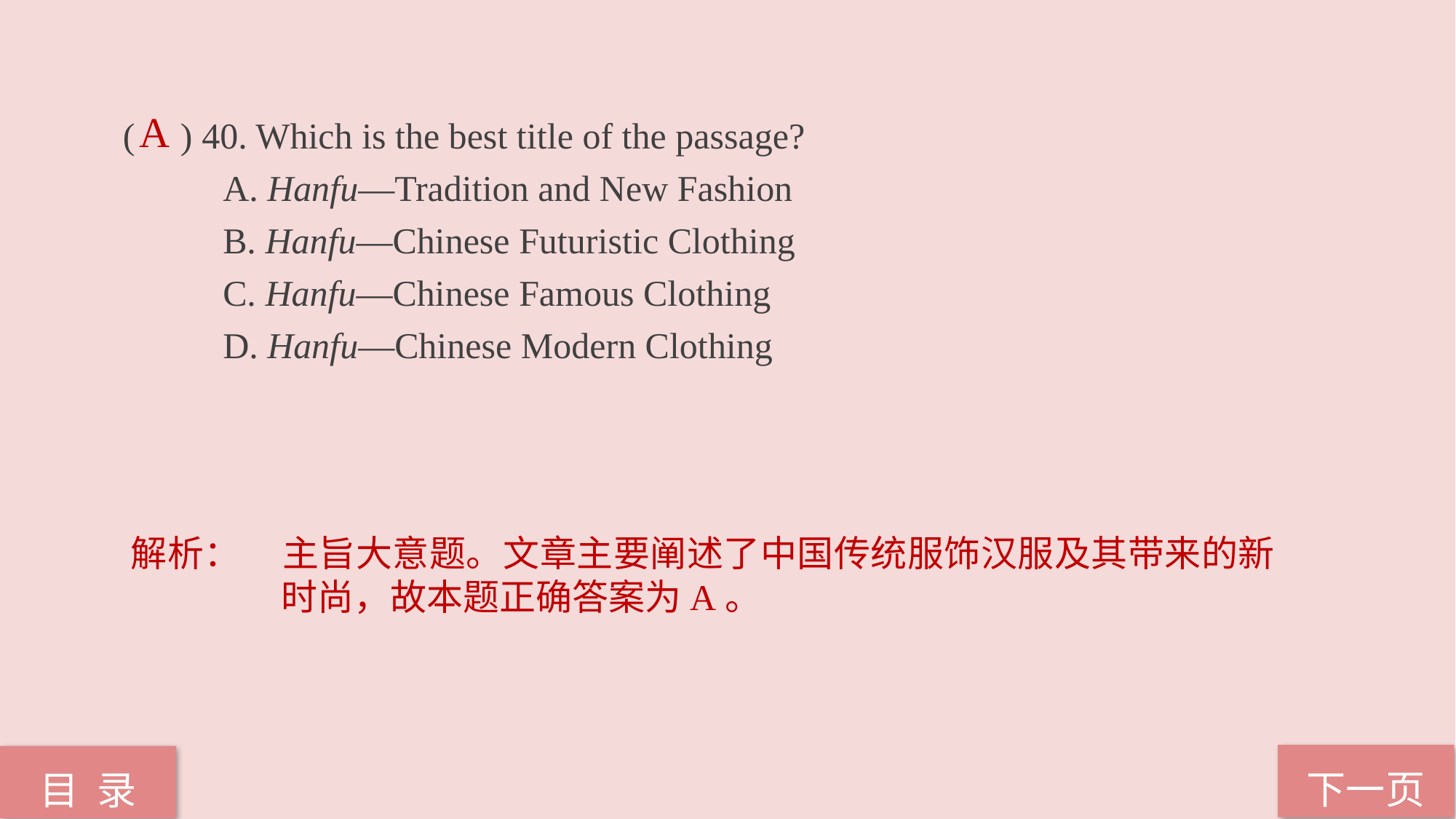

(     ) 40. Which is the best title of the passage?
           A. Hanfu—Tradition and New Fashion
           B. Hanfu—Chinese Futuristic Clothing
           C. Hanfu—Chinese Famous Clothing
           D. Hanfu—Chinese Modern Clothing
A
解析：	主旨大意题。文章主要阐述了中国传统服饰汉服及其带来的新时尚，故本题正确答案为A。